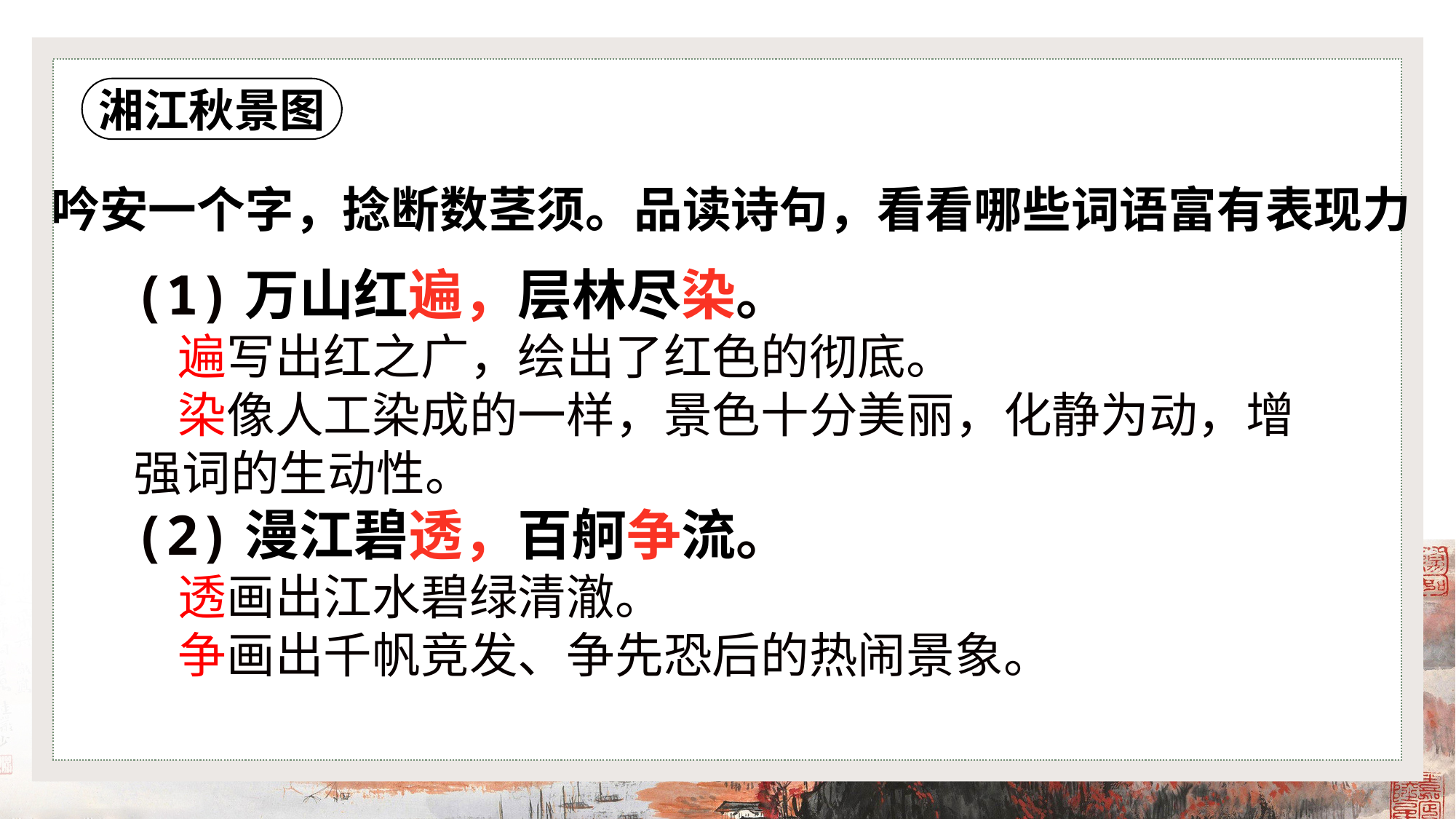

湘江秋景图

吟安一个字，捻断数茎须。品读诗句，看看哪些词语富有表现力
(1)万山红遍，层林尽染。
   遍写出红之广，绘出了红色的彻底。
   染像人工染成的一样，景色十分美丽，化静为动，增强词的生动性。
(2)漫江碧透，百舸争流。
   透画出江水碧绿清澈。
   争画出千帆竞发、争先恐后的热闹景象。